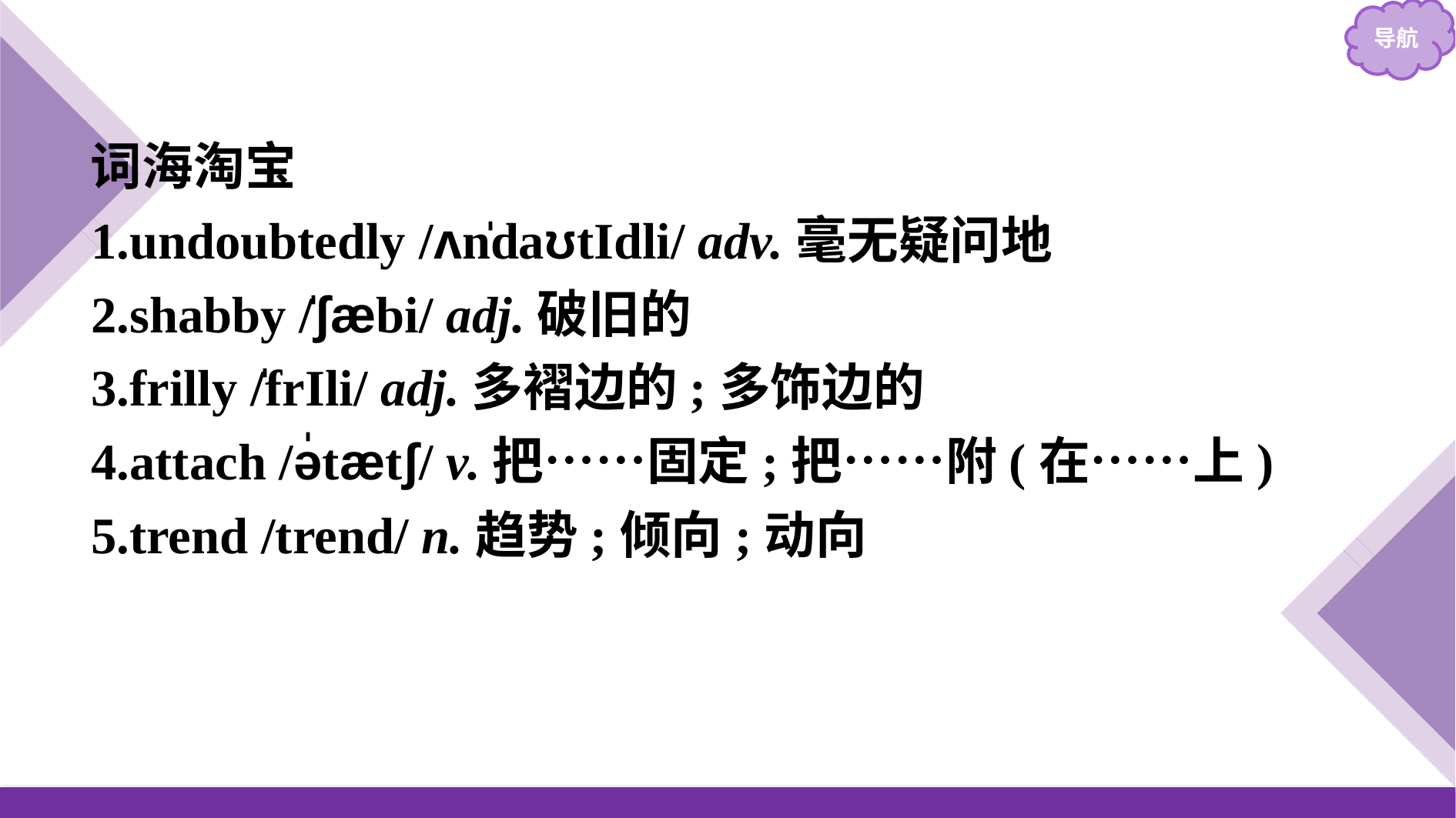

词海淘宝
1.undoubtedly /ʌn̍daʊtIdli/ adv.毫无疑问地
2.shabby /̍ʃæbi/ adj.破旧的
3.frilly /̍frIli/ adj.多褶边的;多饰边的
4.attach /ə̍tætʃ/ v.把……固定;把……附(在……上)
5.trend /trend/ n.趋势;倾向;动向